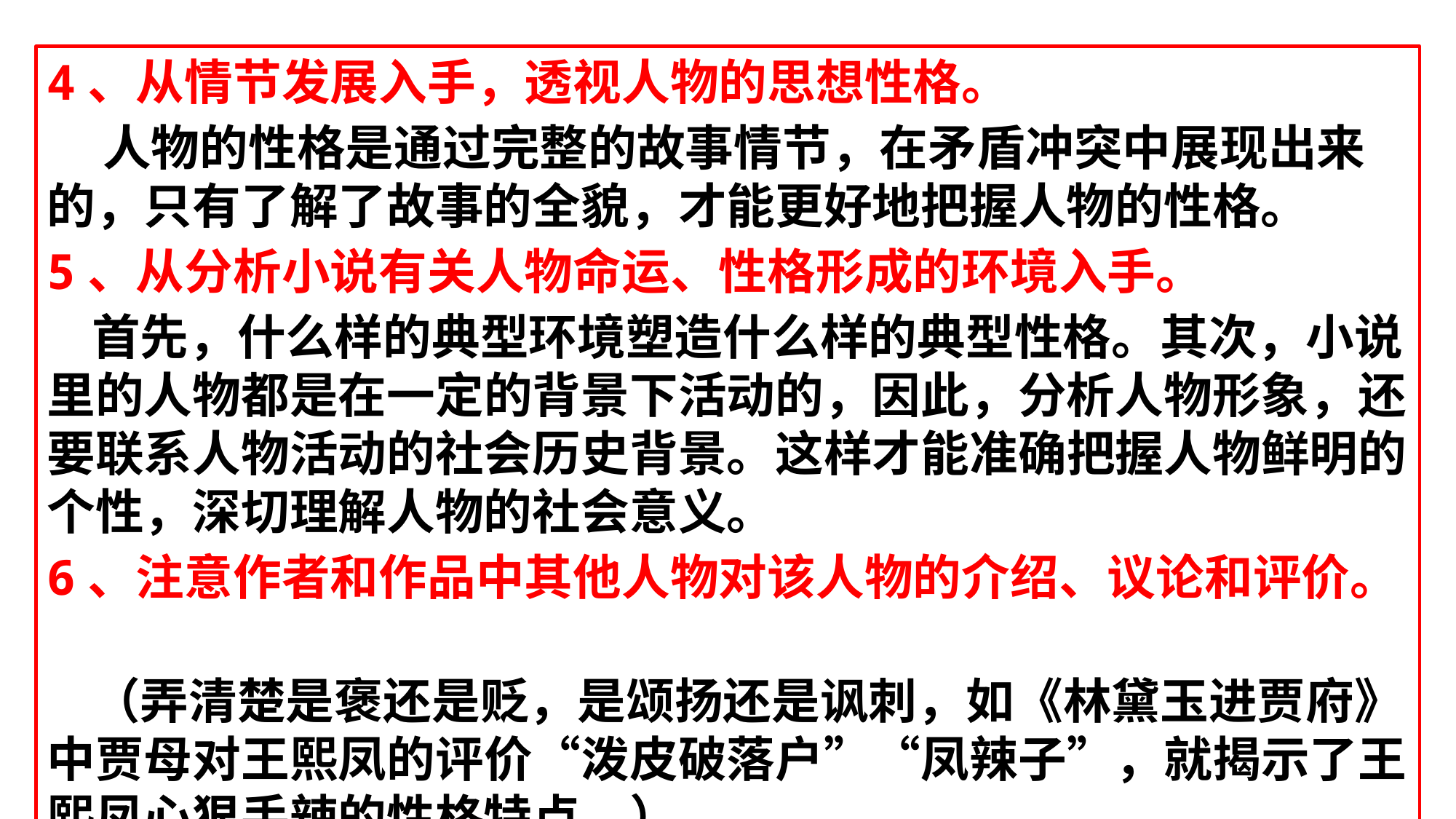

4、从情节发展入手，透视人物的思想性格。
    人物的性格是通过完整的故事情节，在矛盾冲突中展现出来的，只有了解了故事的全貌，才能更好地把握人物的性格。
5、从分析小说有关人物命运、性格形成的环境入手。
   首先，什么样的典型环境塑造什么样的典型性格。其次，小说里的人物都是在一定的背景下活动的，因此，分析人物形象，还要联系人物活动的社会历史背景。这样才能准确把握人物鲜明的个性，深切理解人物的社会意义。
6、注意作者和作品中其他人物对该人物的介绍、议论和评价。
   （弄清楚是褒还是贬，是颂扬还是讽刺，如《林黛玉进贾府》中贾母对王熙凤的评价“泼皮破落户”“凤辣子”，就揭示了王熙凤心狠手辣的性格特点。）